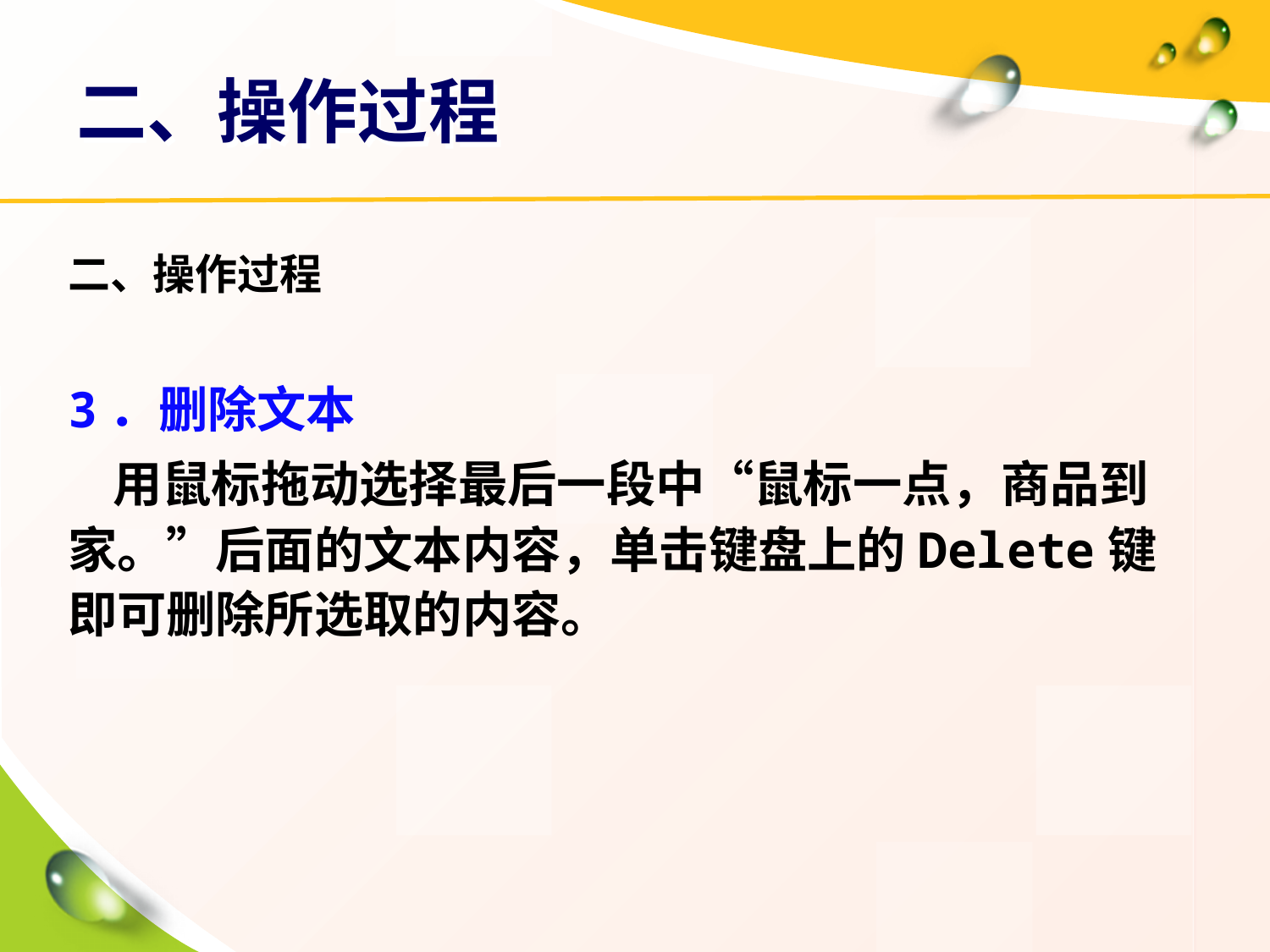

# 二、操作过程
二、操作过程

3．删除文本
   用鼠标拖动选择最后一段中“鼠标一点，商品到家。”后面的文本内容，单击键盘上的Delete键即可删除所选取的内容。